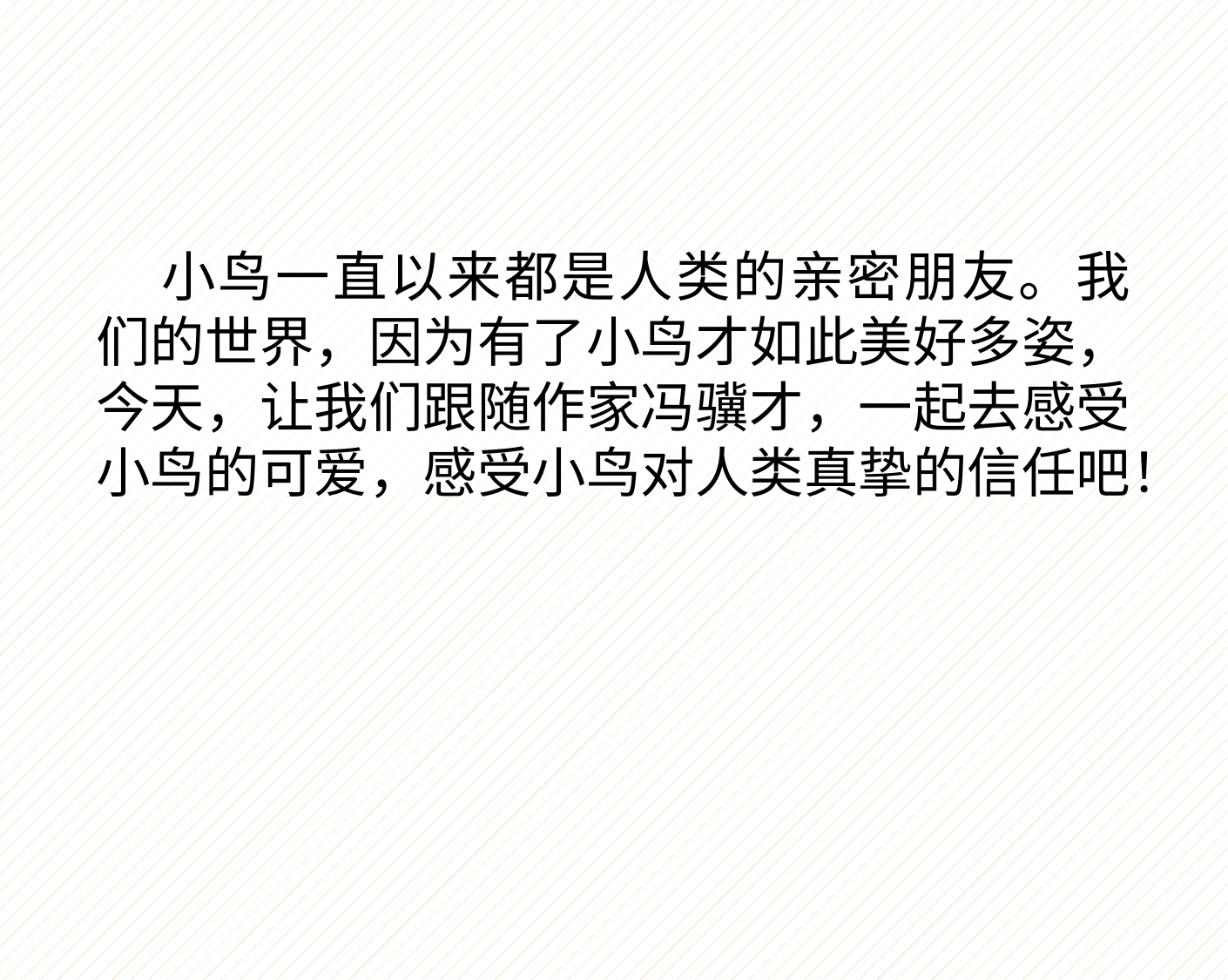

小鸟一直以来都是人类的亲密朋友。我们的世界，因为有了小鸟才如此美好多姿，今天，让我们跟随作家冯骥才，一起去感受小鸟的可爱，感受小鸟对人类真挚的信任吧！